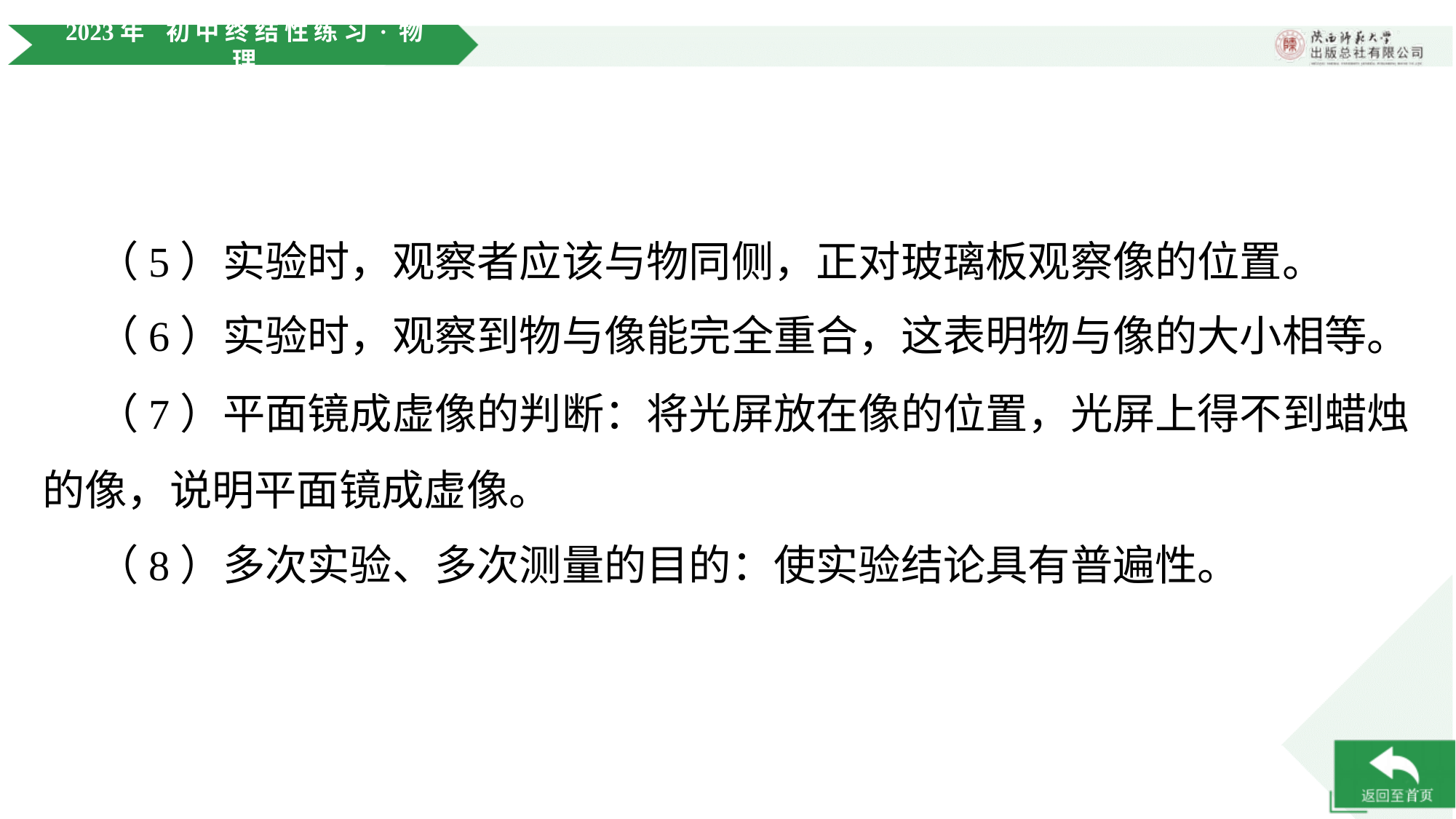

（5）实验时，观察者应该与物同侧，正对玻璃板观察像的位置。
    （6）实验时，观察到物与像能完全重合，这表明物与像的大小相等。
    （7）平面镜成虚像的判断：将光屏放在像的位置，光屏上得不到蜡烛的像，说明平面镜成虚像。
    （8）多次实验、多次测量的目的：使实验结论具有普遍性。